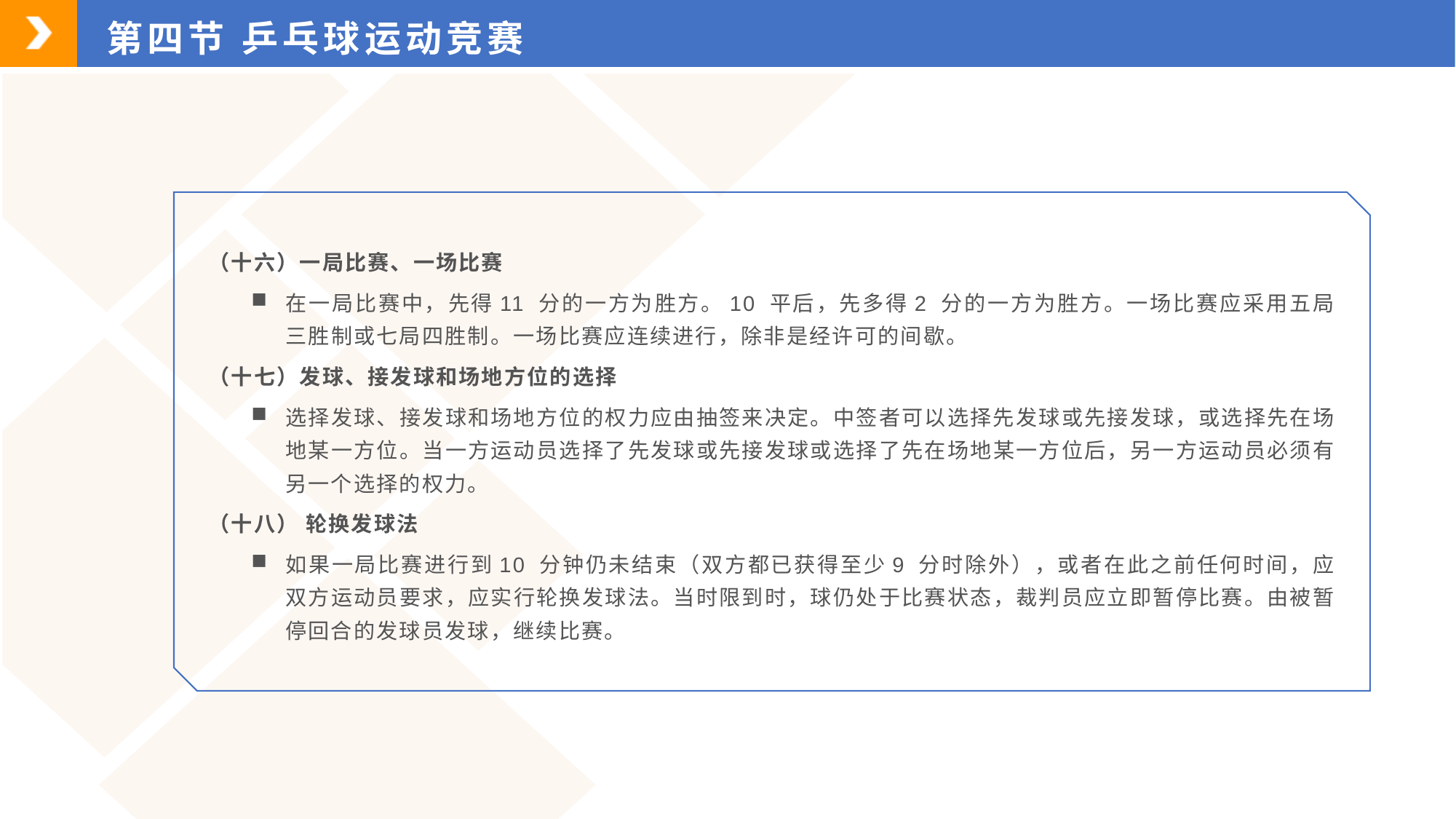

第四节 乒乓球运动竞赛

（十六）一局比赛、一场比赛
在一局比赛中，先得11 分的一方为胜方。10 平后，先多得2 分的一方为胜方。一场比赛应采用五局三胜制或七局四胜制。一场比赛应连续进行，除非是经许可的间歇。
（十七）发球、接发球和场地方位的选择
选择发球、接发球和场地方位的权力应由抽签来决定。中签者可以选择先发球或先接发球，或选择先在场地某一方位。当一方运动员选择了先发球或先接发球或选择了先在场地某一方位后，另一方运动员必须有另一个选择的权力。
（十八） 轮换发球法
如果一局比赛进行到10 分钟仍未结束（双方都已获得至少9 分时除外），或者在此之前任何时间，应双方运动员要求，应实行轮换发球法。当时限到时，球仍处于比赛状态，裁判员应立即暂停比赛。由被暂停回合的发球员发球，继续比赛。